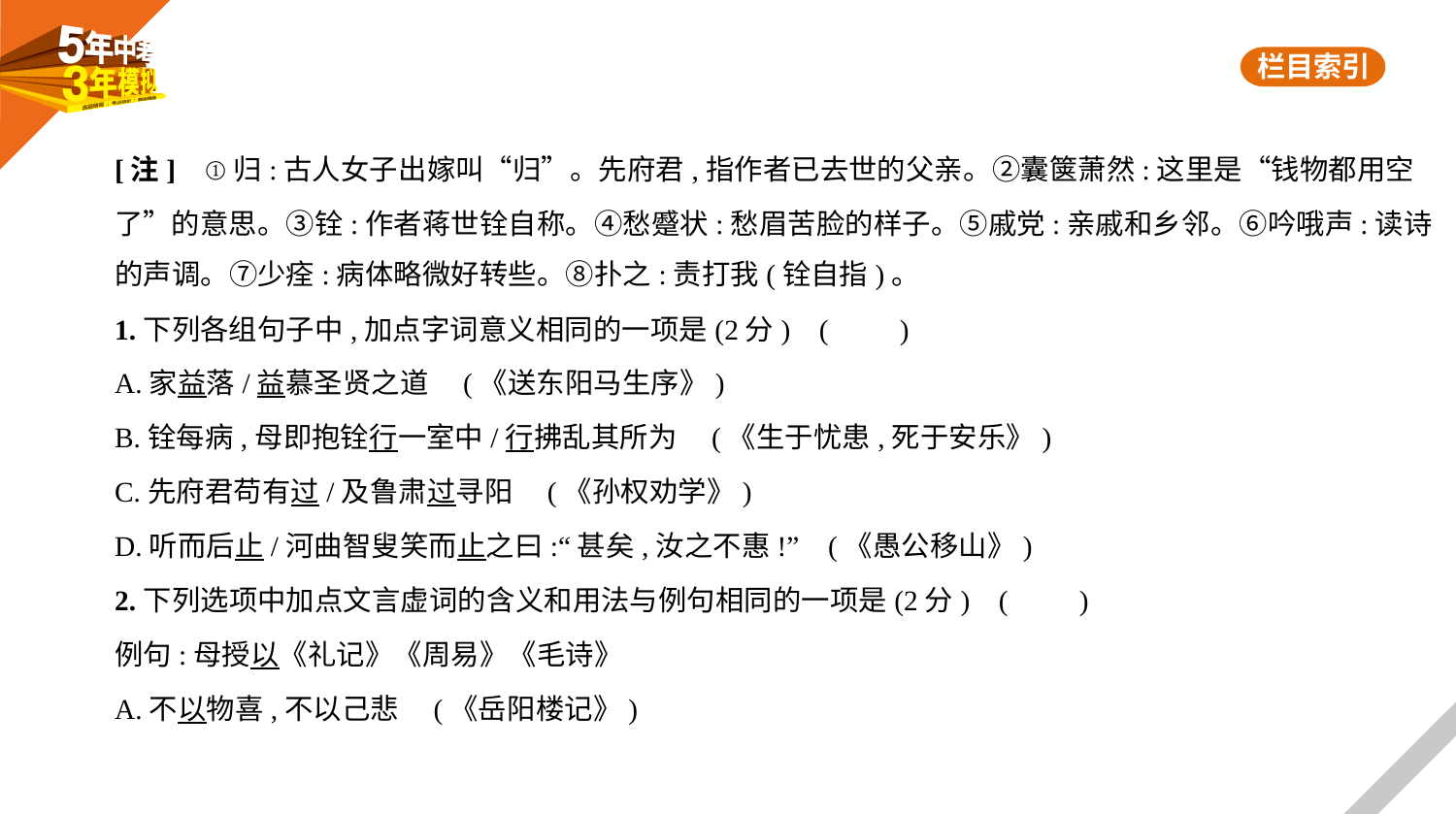

[注]    ①归:古人女子出嫁叫“归”。先府君,指作者已去世的父亲。②囊箧萧然:这里是“钱物都用空
了”的意思。③铨:作者蒋世铨自称。④愁蹙状:愁眉苦脸的样子。⑤戚党:亲戚和乡邻。⑥吟哦声:读诗
的声调。⑦少痊:病体略微好转些。⑧扑之:责打我(铨自指)。
1.下列各组句子中,加点字词意义相同的一项是(2分) (　　)
A.家益落/益慕圣贤之道 (《送东阳马生序》)
B.铨每病,母即抱铨行一室中/行拂乱其所为 (《生于忧患,死于安乐》)
C.先府君苟有过/及鲁肃过寻阳 (《孙权劝学》)
D.听而后止/河曲智叟笑而止之曰:“甚矣,汝之不惠!” (《愚公移山》)
2.下列选项中加点文言虚词的含义和用法与例句相同的一项是(2分) (　　)
例句:母授以《礼记》《周易》《毛诗》
A.不以物喜,不以己悲 (《岳阳楼记》)